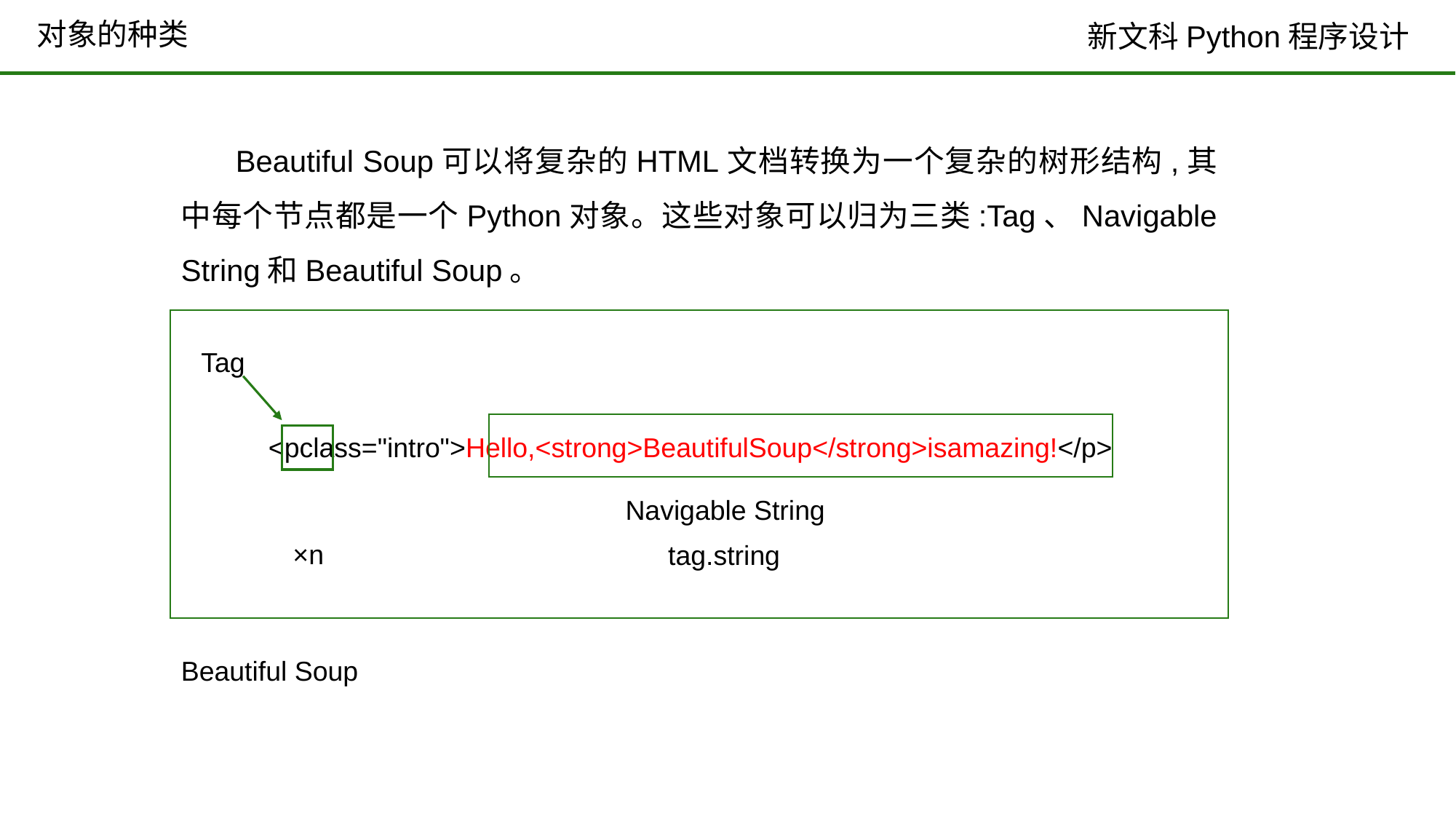

# 对象的种类
Beautiful Soup可以将复杂的HTML文档转换为一个复杂的树形结构,其中每个节点都是一个Python对象。这些对象可以归为三类:Tag、Navigable String和Beautiful Soup。

Tag

<pclass="intro">Hello,<strong>BeautifulSoup</strong>isamazing!</p>

Navigable String
×n
tag.string
Beautiful Soup